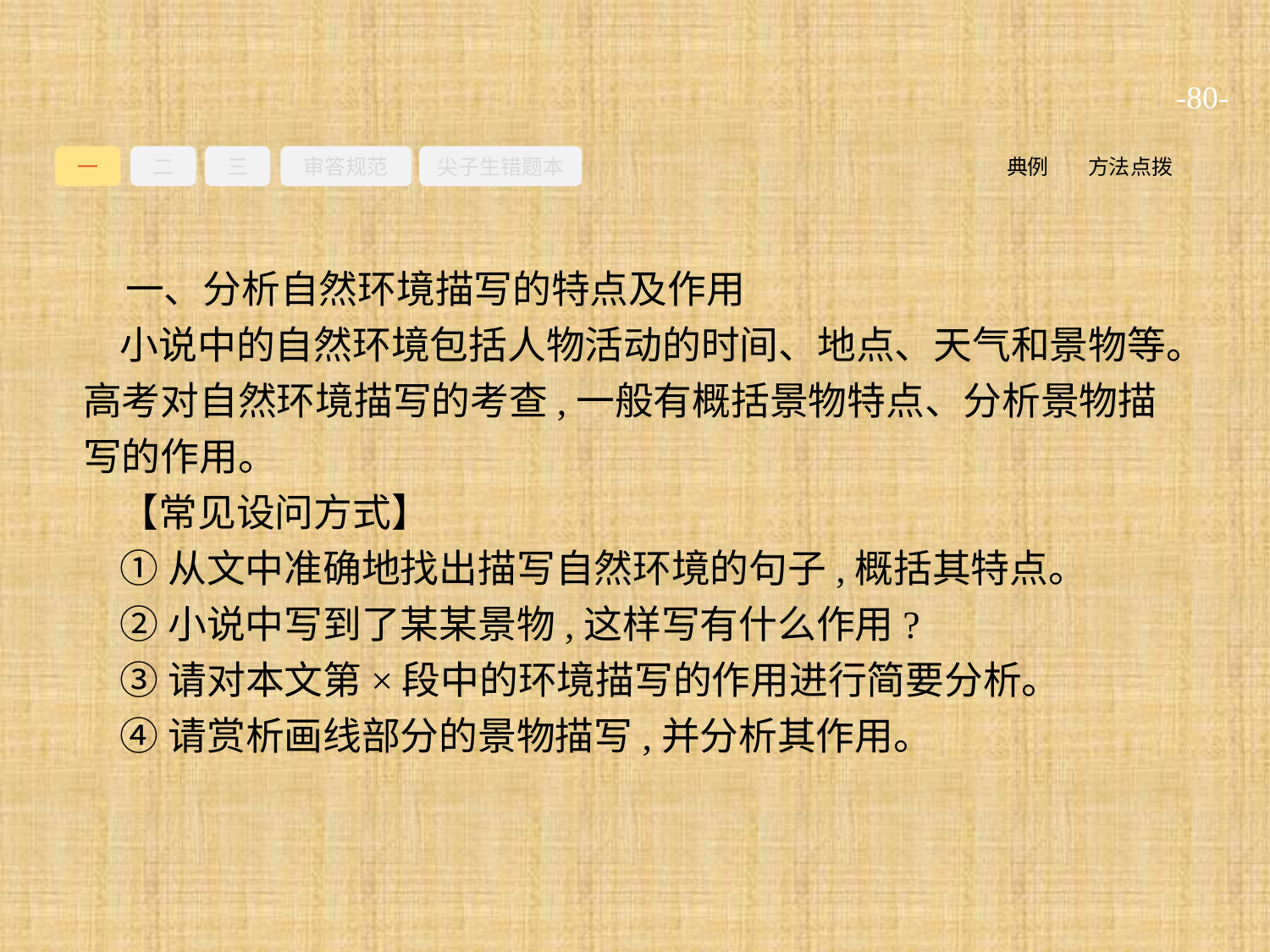

-80-
一
二
三
审答规范
尖子生错题本
典例
方法点拨
一、分析自然环境描写的特点及作用
小说中的自然环境包括人物活动的时间、地点、天气和景物等。高考对自然环境描写的考查,一般有概括景物特点、分析景物描写的作用。
【常见设问方式】
①从文中准确地找出描写自然环境的句子,概括其特点。
②小说中写到了某某景物,这样写有什么作用?
③请对本文第×段中的环境描写的作用进行简要分析。
④请赏析画线部分的景物描写,并分析其作用。